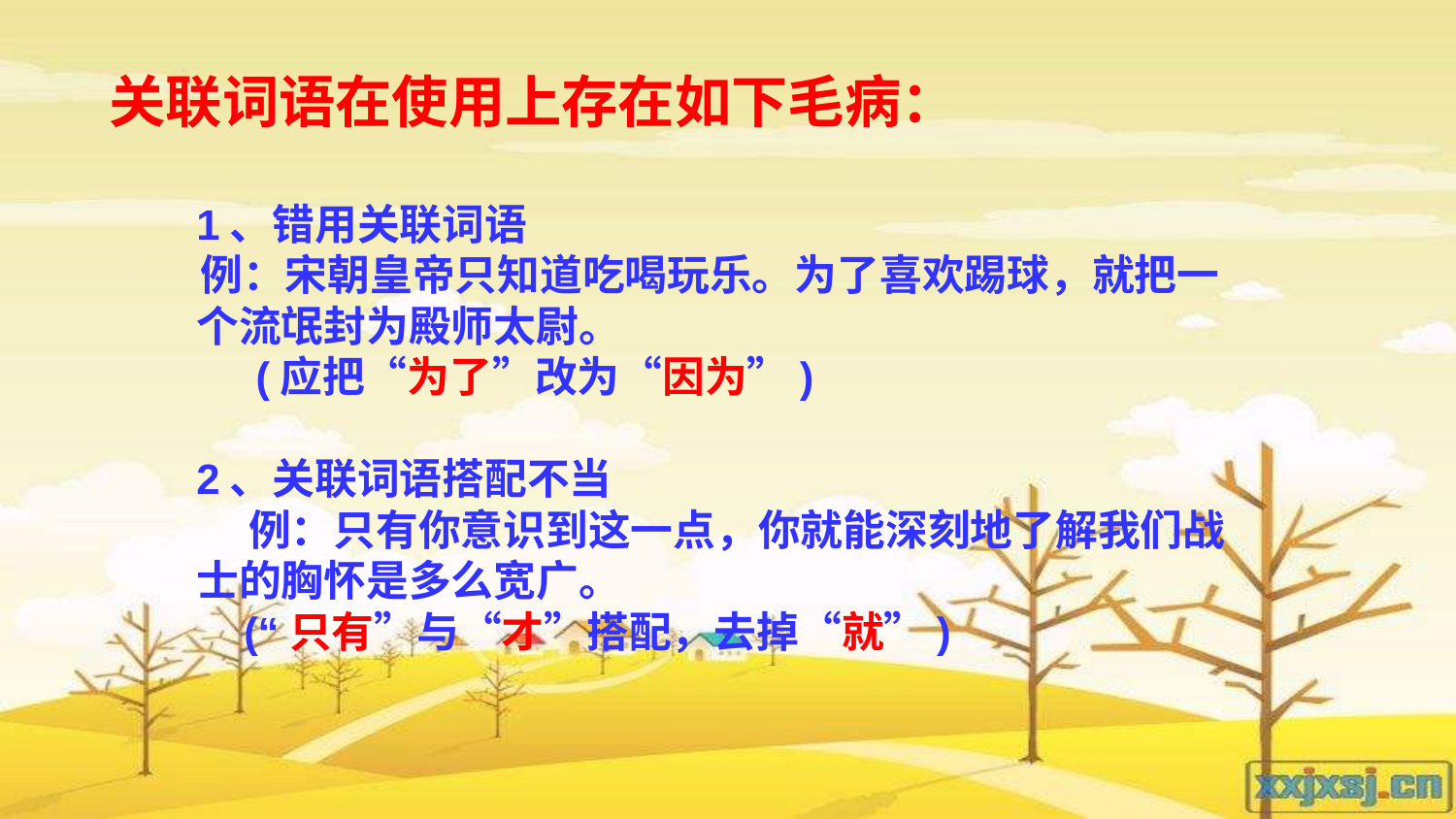

关联词语在使用上存在如下毛病：

1、错用关联词语
　    例：宋朝皇帝只知道吃喝玩乐。为了喜欢踢球，就把一个流氓封为殿师太尉。
     (应把“为了”改为“因为”)

2、关联词语搭配不当
　 例：只有你意识到这一点，你就能深刻地了解我们战士的胸怀是多么宽广。
    (“只有”与“才”搭配，去掉“就”)